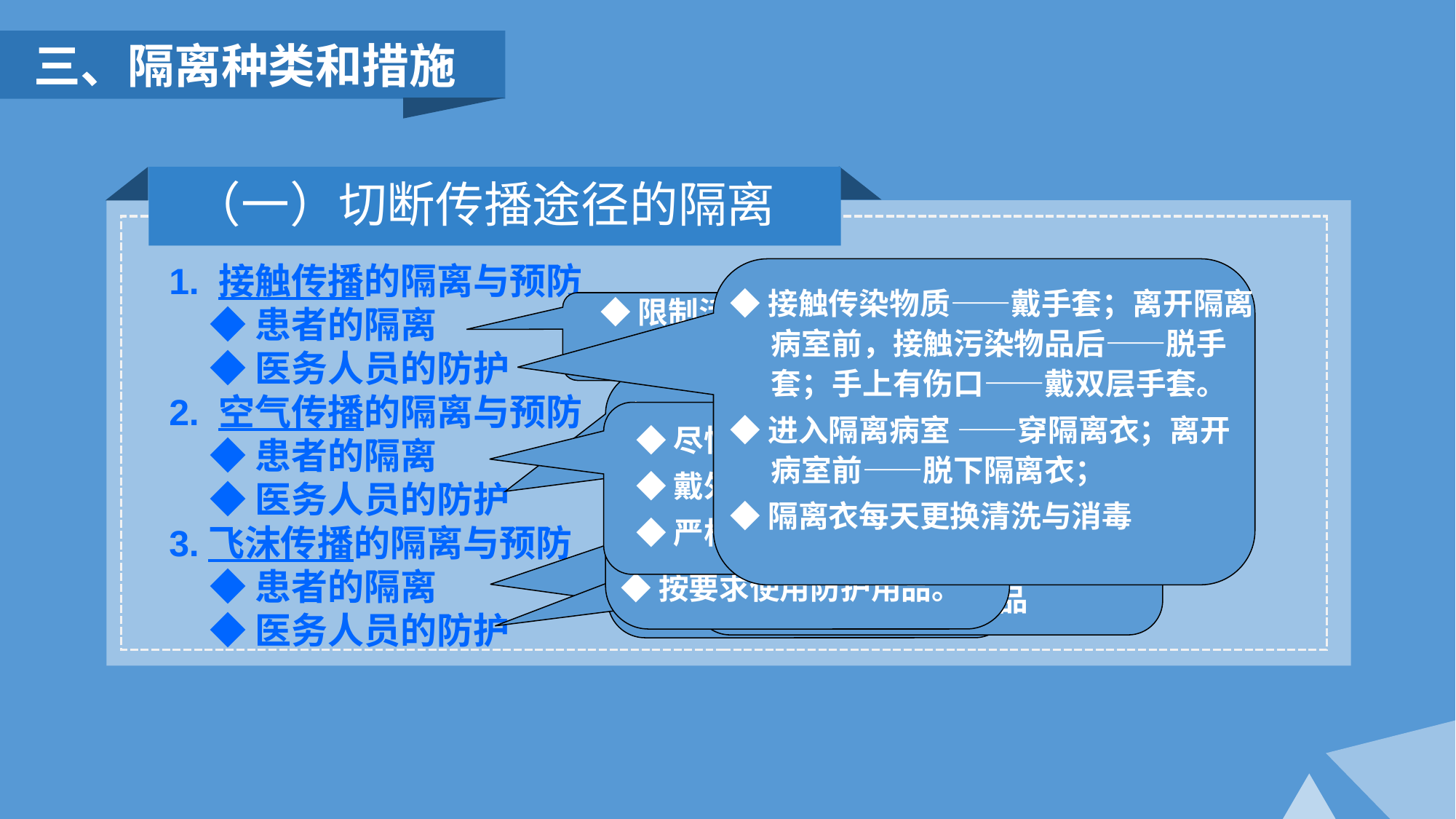

三、隔离种类和措施

（一）切断传播途径的隔离

1. 接触传播的隔离与预防
     ◆患者的隔离
     ◆医务人员的防护
2. 空气传播的隔离与预防
     ◆患者的隔离
     ◆医务人员的防护
3.飞沫传播的隔离与预防
     ◆患者的隔离
     ◆医务人员的防护

◆接触传染物质——戴手套；离开隔离病室前，接触污染物品后——脱手套；手上有伤口——戴双层手套。
◆进入隔离病室 ——穿隔离衣；离开病室前——脱下隔离衣；
◆隔离衣每天更换清洗与消毒
◆限制活动范围；
◆减少转运

◆不同的区域，穿戴不同的防护用品
◆戴帽子、医用防护口罩 、穿防护服、戴手套
◆按要求使用防护用品。

◆尽快转送 。
◆戴外科口罩，定期更换
◆严格空气消毒

◆减少转运
◆戴外科口罩，定期更换
◆相隔距离在1m以上
◆通风，或空气的消毒

◆与患者1米以内接触—戴帽子、医用防护口罩
◆穿防护服，戴手套
◆按要求使用防护用品